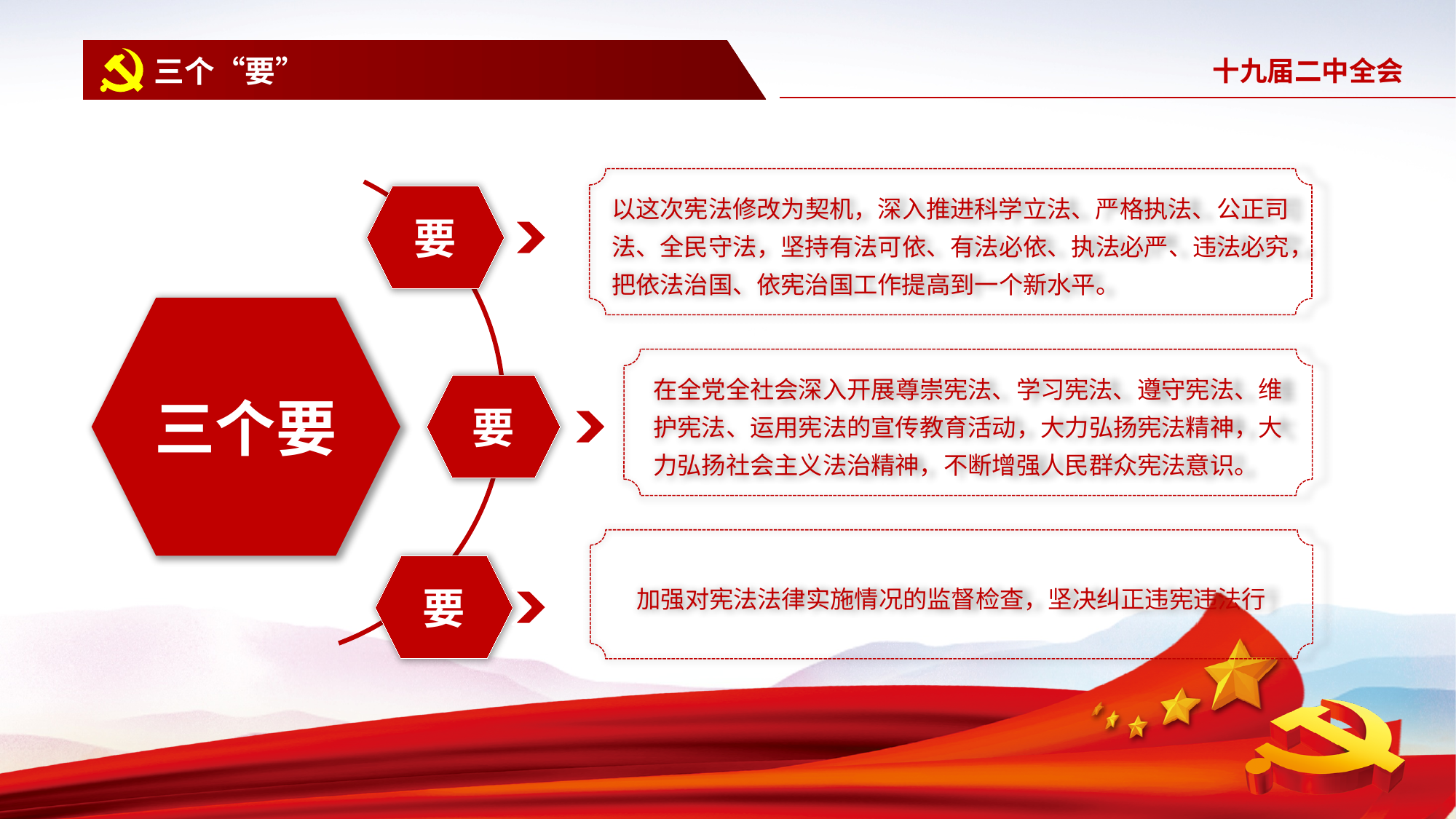

三个“要”

要

三个要
要

要

以这次宪法修改为契机，深入推进科学立法、严格执法、公正司法、全民守法，坚持有法可依、有法必依、执法必严、违法必究，把依法治国、依宪治国工作提高到一个新水平。
在全党全社会深入开展尊崇宪法、学习宪法、遵守宪法、维护宪法、运用宪法的宣传教育活动，大力弘扬宪法精神，大力弘扬社会主义法治精神，不断增强人民群众宪法意识。
加强对宪法法律实施情况的监督检查，坚决纠正违宪违法行